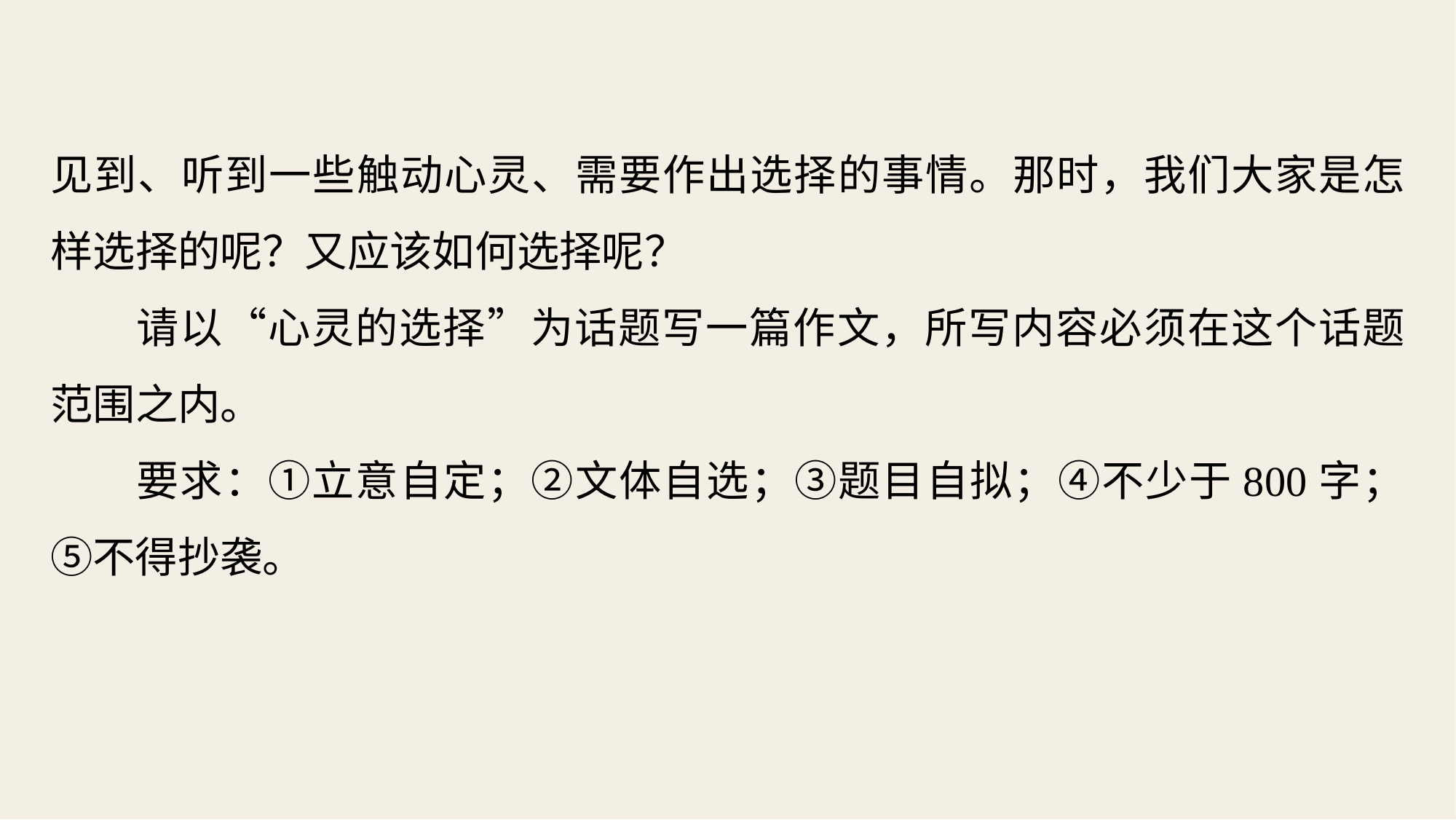

见到、听到一些触动心灵、需要作出选择的事情。那时，我们大家是怎样选择的呢？又应该如何选择呢？
请以“心灵的选择”为话题写一篇作文，所写内容必须在这个话题范围之内。
要求：①立意自定；②文体自选；③题目自拟；④不少于800字；⑤不得抄袭。